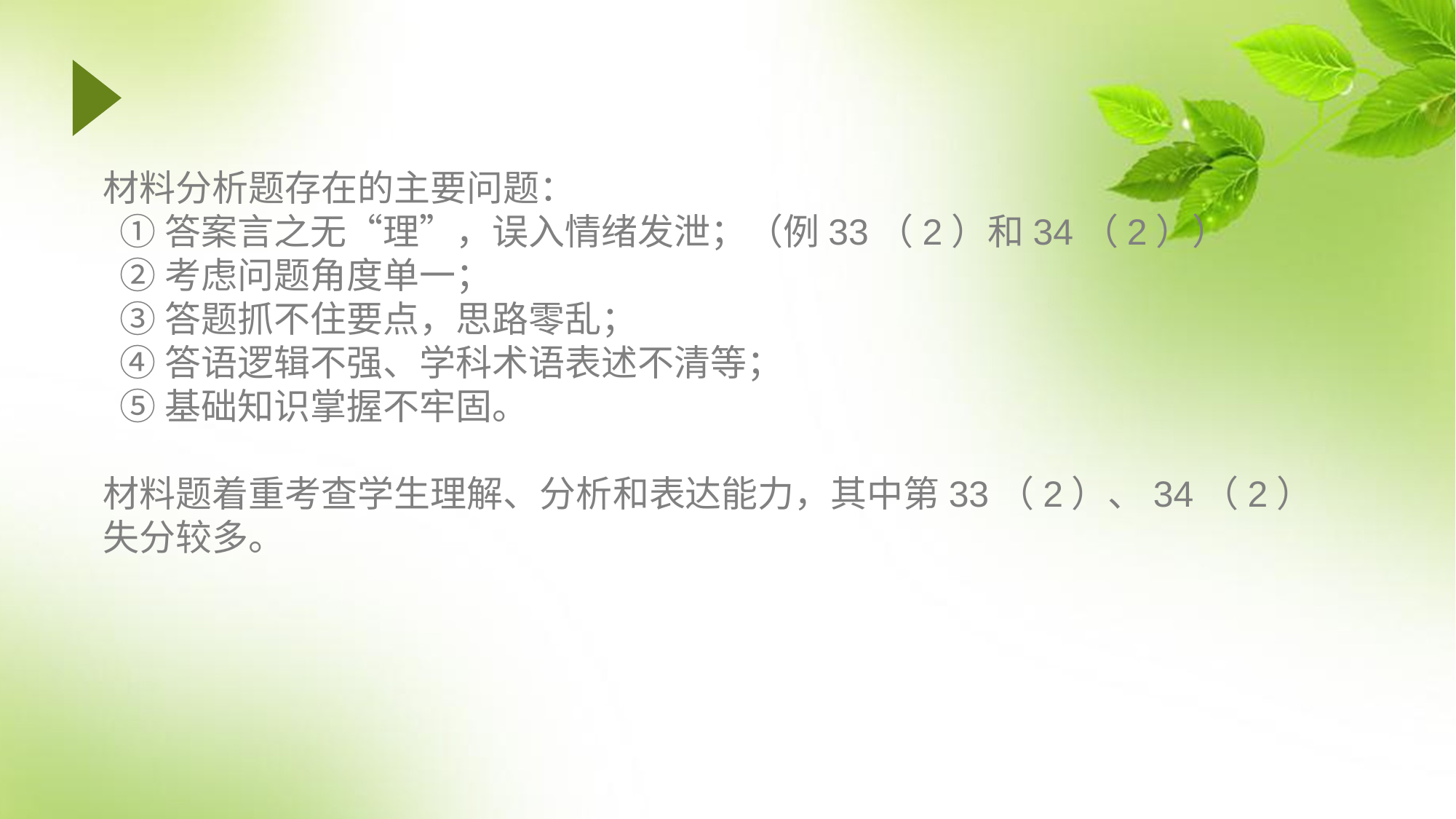

材料分析题存在的主要问题：
  ①答案言之无“理”，误入情绪发泄；（例33（2）和34（2））
  ②考虑问题角度单一；
  ③答题抓不住要点，思路零乱；
  ④答语逻辑不强、学科术语表述不清等；
  ⑤基础知识掌握不牢固。

材料题着重考查学生理解、分析和表达能力，其中第33（2）、34（2）失分较多。